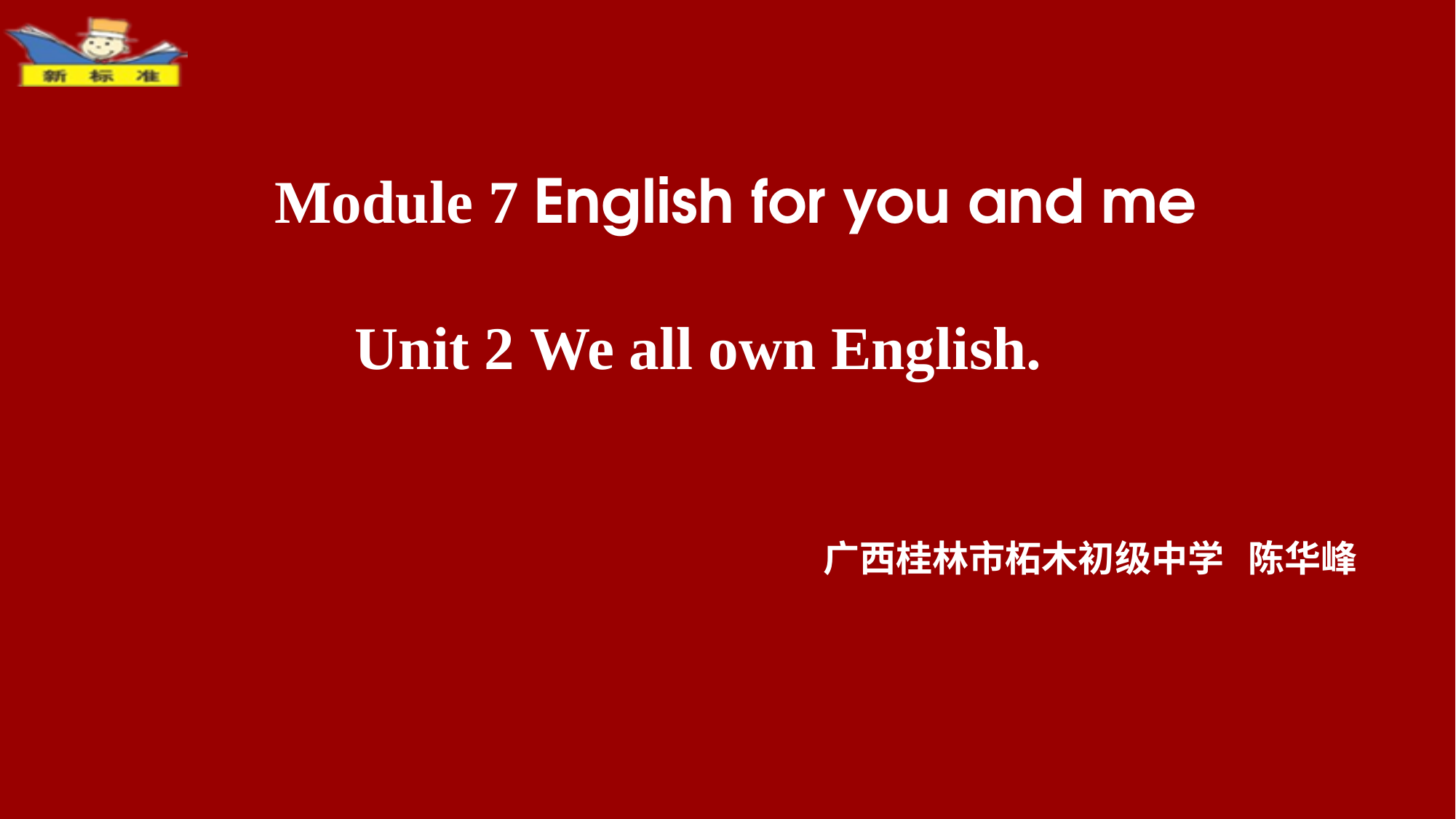

Module 7 English for you and me
Unit 2 We all own English.
广西桂林市柘木初级中学   陈华峰